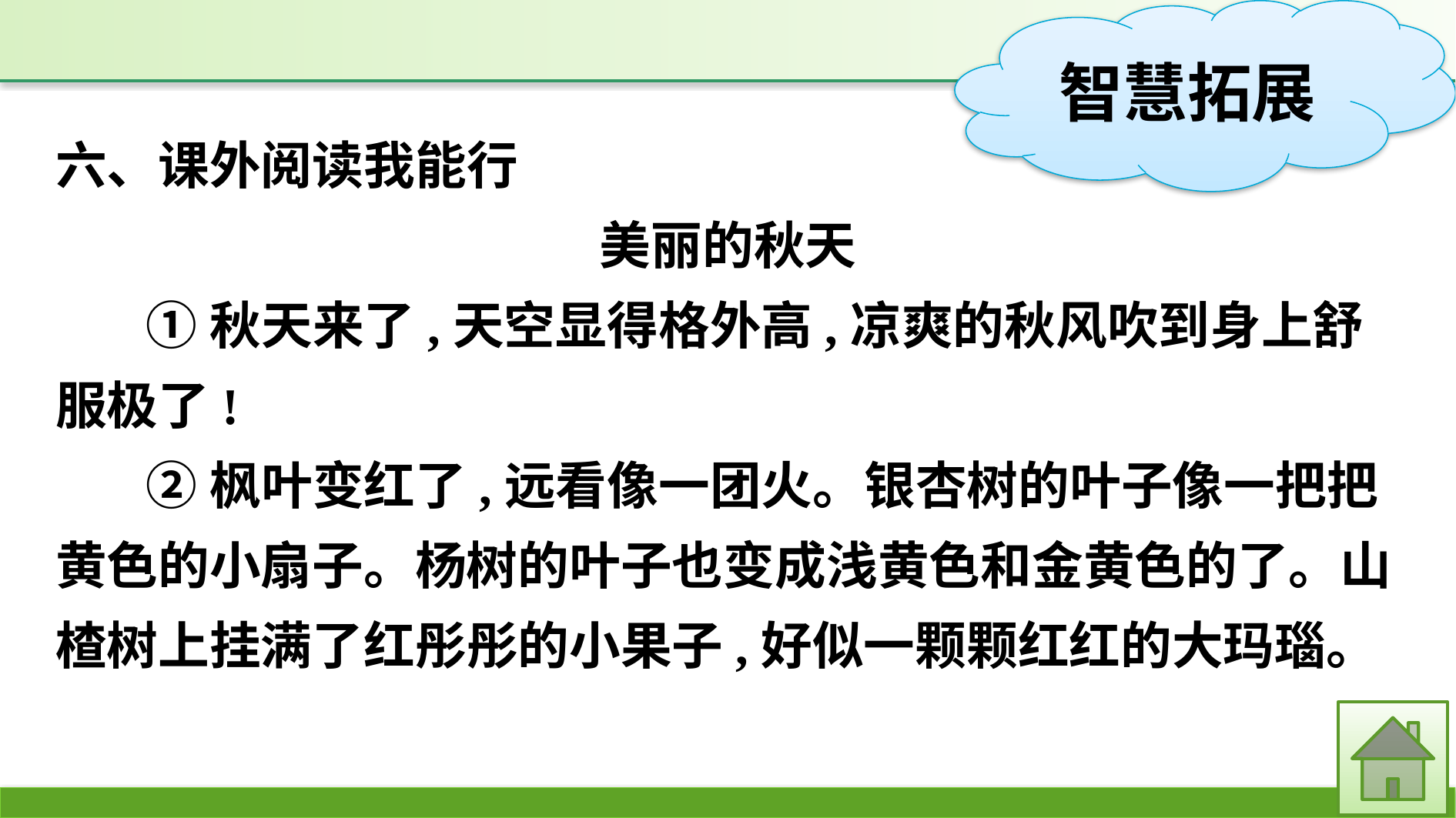

六、课外阅读我能行
美丽的秋天
①秋天来了,天空显得格外高,凉爽的秋风吹到身上舒服极了!
②枫叶变红了,远看像一团火。银杏树的叶子像一把把黄色的小扇子。杨树的叶子也变成浅黄色和金黄色的了。山楂树上挂满了红彤彤的小果子,好似一颗颗红红的大玛瑙。